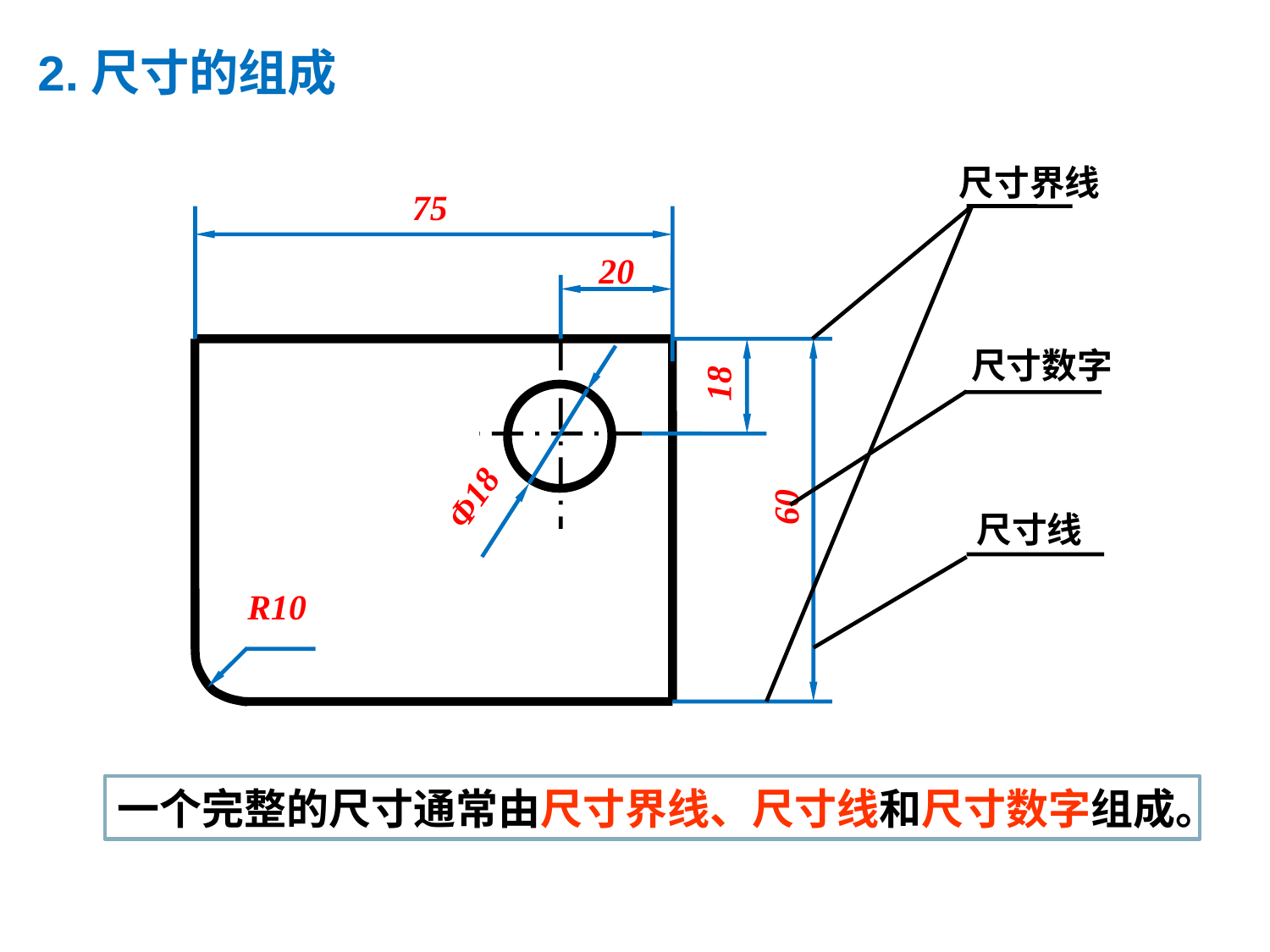

# 2.尺寸的组成
尺寸界线
75

20

尺寸数字

18

Φ18
60

尺寸线

R10

一个完整的尺寸通常由尺寸界线、尺寸线和尺寸数字组成。